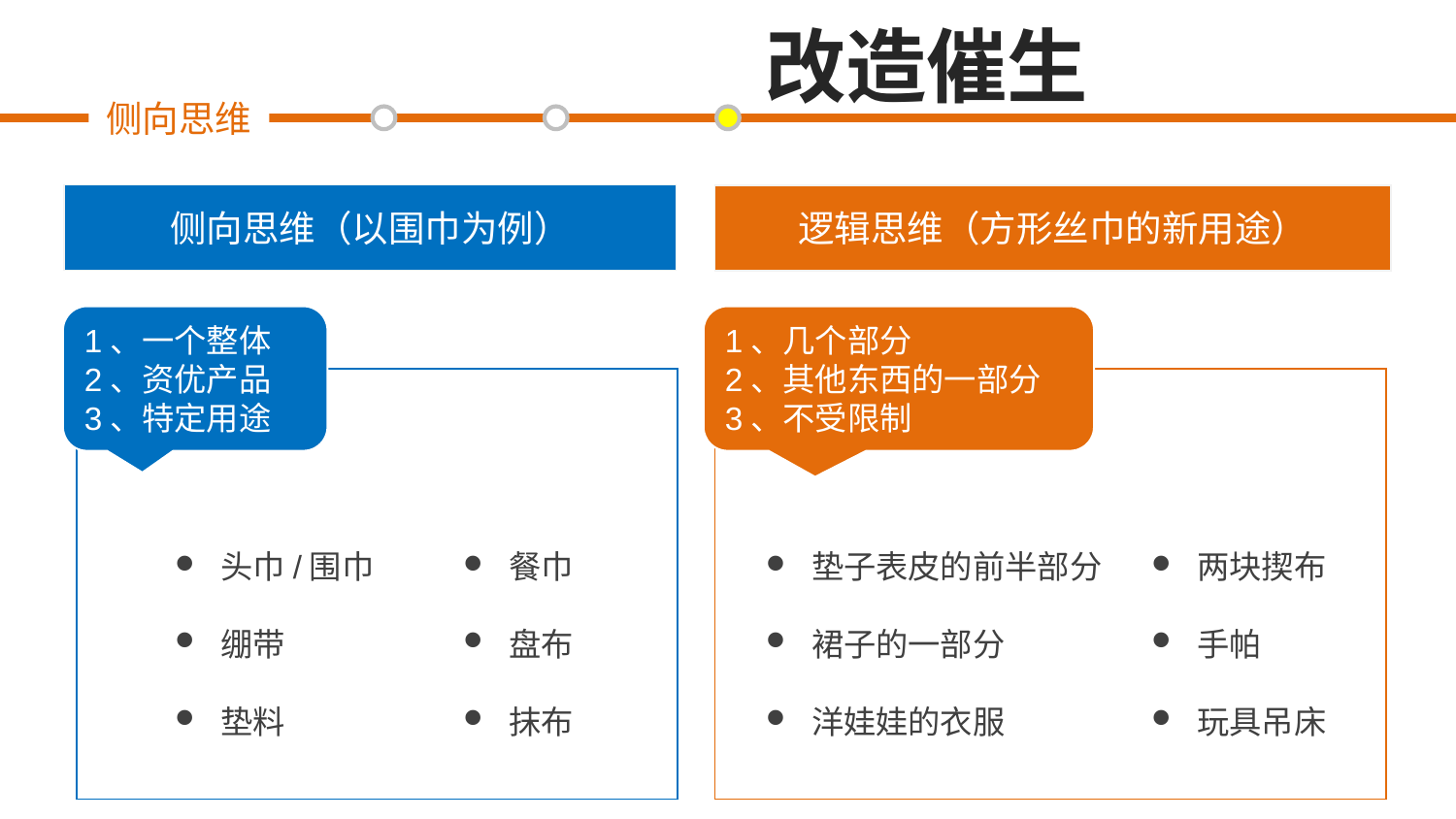

改造催生
侧向思维

侧向思维（以围巾为例）
逻辑思维（方形丝巾的新用途）
1、一个整体
2、资优产品
3、特定用途

1、几个部分
2、其他东西的一部分
3、不受限制

头巾/围巾
绷带
垫料
餐巾
盘布
抹布
垫子表皮的前半部分
裙子的一部分
洋娃娃的衣服
两块揳布
手帕
玩具吊床